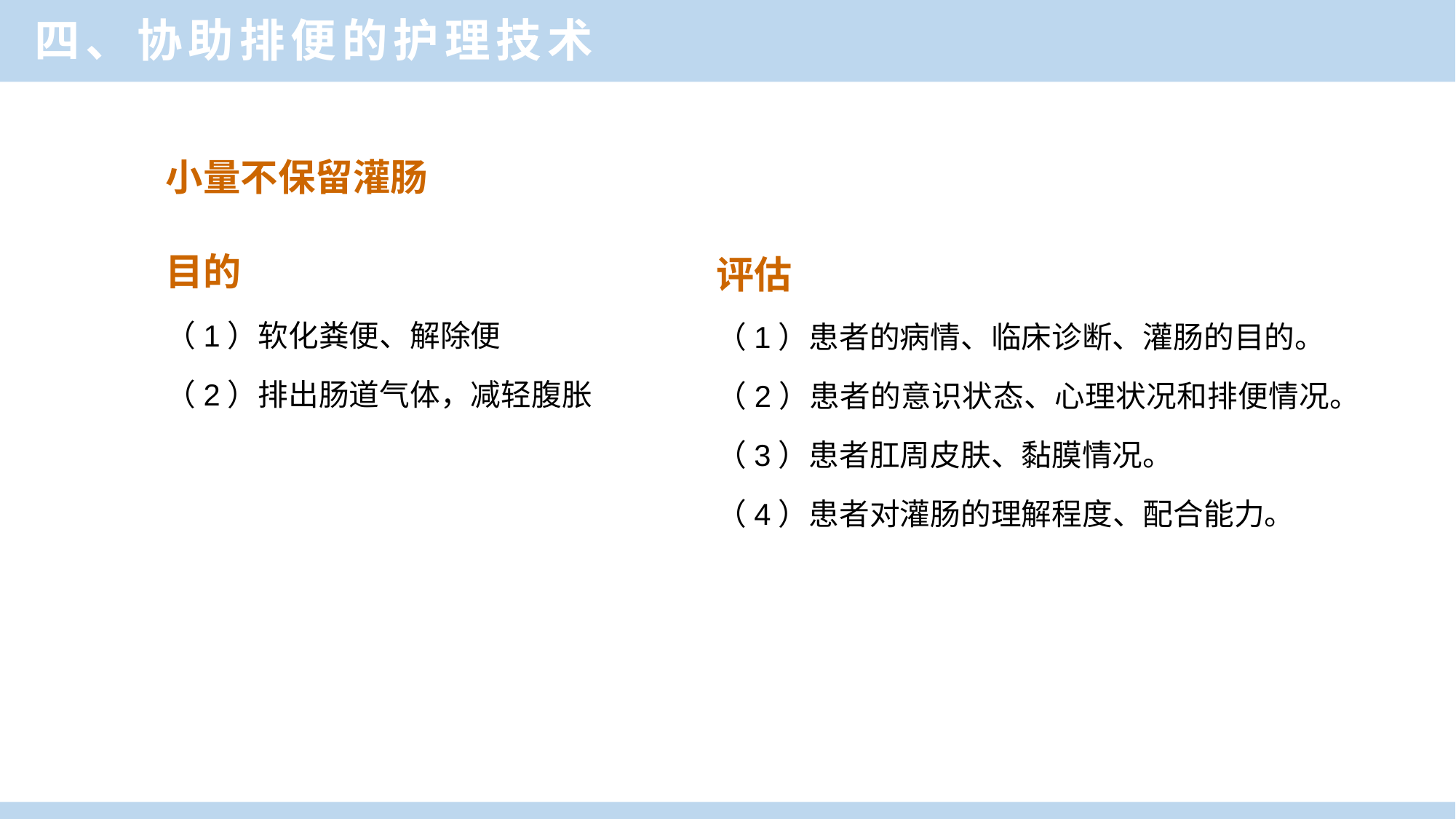

四、协助排便的护理技术
小量不保留灌肠
评估
（1）患者的病情、临床诊断、灌肠的目的。
（2）患者的意识状态、心理状况和排便情况。
（3）患者肛周皮肤、黏膜情况。
（4）患者对灌肠的理解程度、配合能力。
目的
（1）软化粪便、解除便
（2）排出肠道气体，减轻腹胀